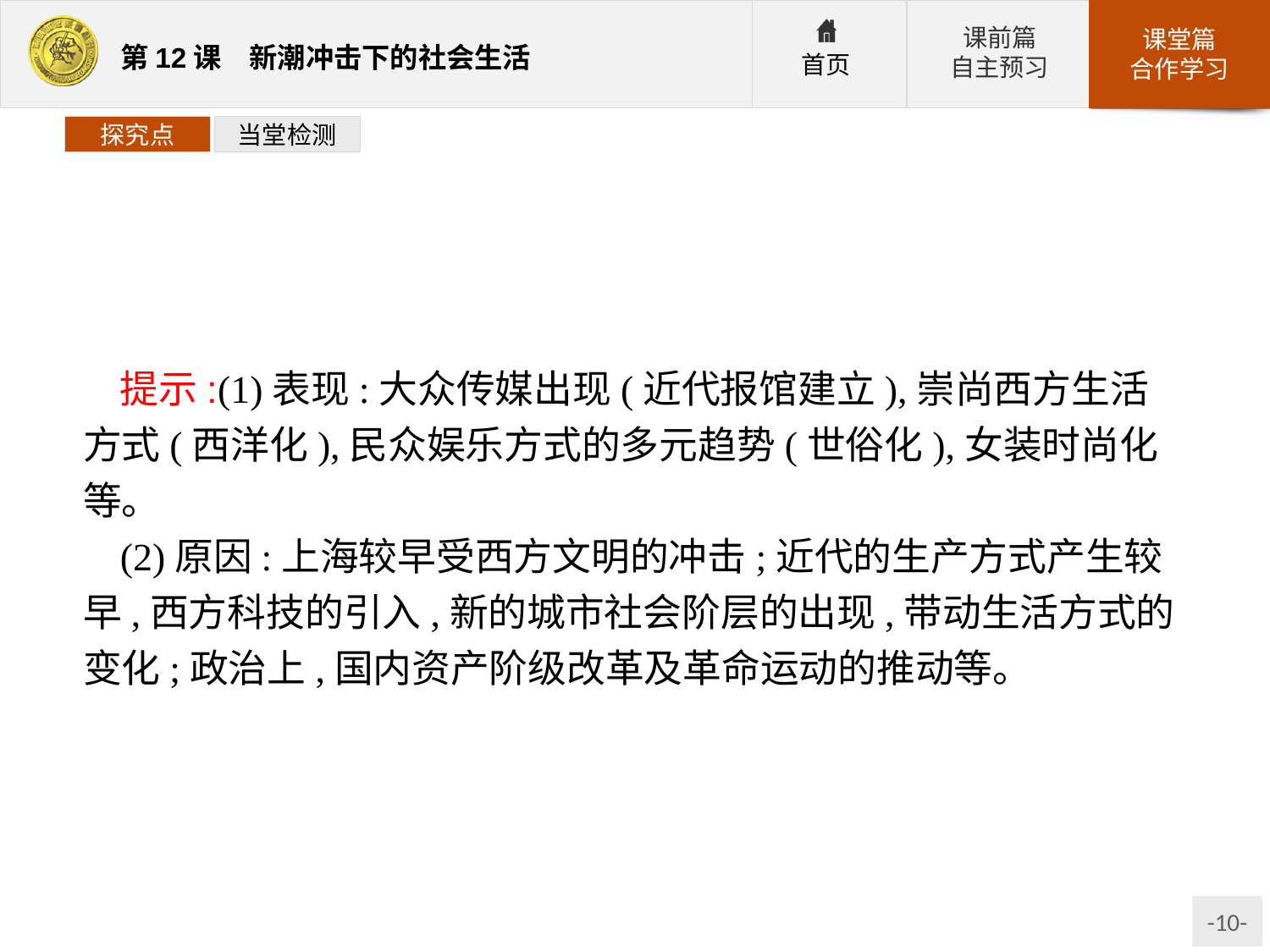

探究点
当堂检测
提示:(1)表现:大众传媒出现(近代报馆建立),崇尚西方生活方式(西洋化),民众娱乐方式的多元趋势(世俗化),女装时尚化等。
(2)原因:上海较早受西方文明的冲击;近代的生产方式产生较早,西方科技的引入,新的城市社会阶层的出现,带动生活方式的变化;政治上,国内资产阶级改革及革命运动的推动等。